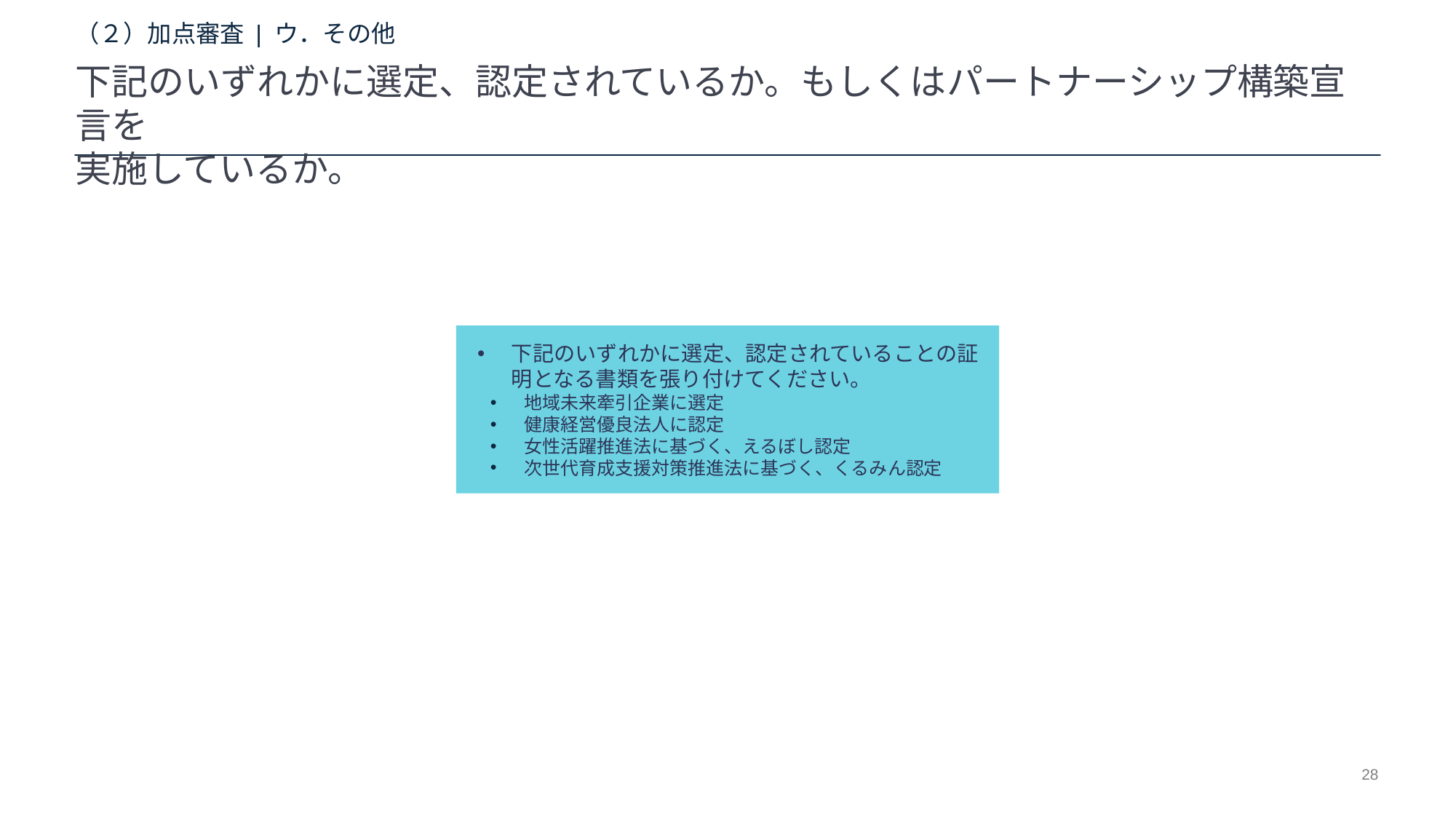

# （２）加点審査 | ウ．その他
下記のいずれかに選定、認定されているか。もしくはパートナーシップ構築宣言を
実施しているか。
下記のいずれかに選定、認定されていることの証明となる書類を張り付けてください。
地域未来牽引企業に選定
健康経営優良法人に認定
女性活躍推進法に基づく、えるぼし認定
次世代育成支援対策推進法に基づく、くるみん認定